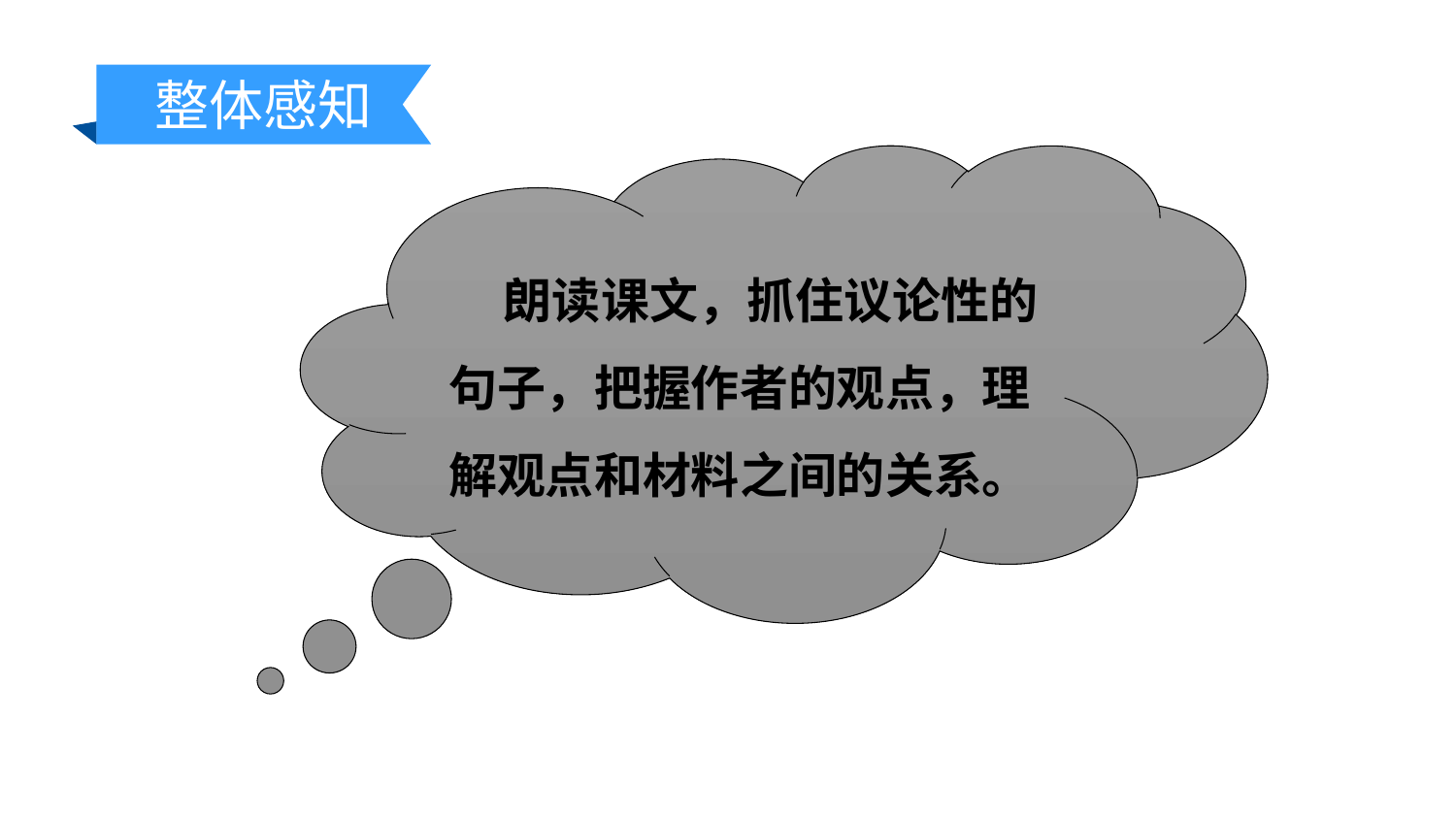

整体感知

    朗读课文，抓住议论性的句子，把握作者的观点，理解观点和材料之间的关系。